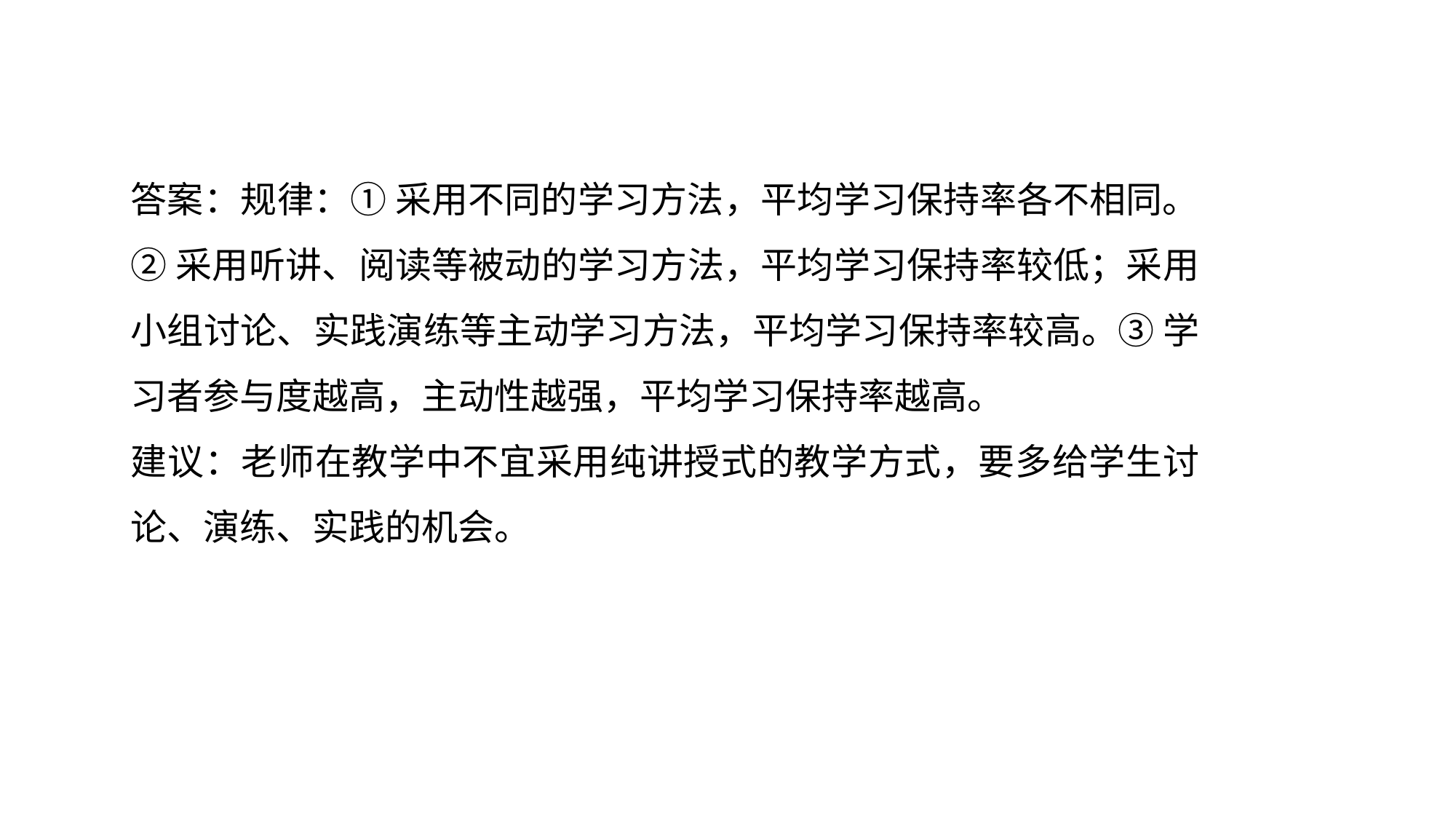

答案：规律：① 采用不同的学习方法，平均学习保持率各不相同。② 采用听讲、阅读等被动的学习方法，平均学习保持率较低；采用小组讨论、实践演练等主动学习方法，平均学习保持率较高。③ 学习者参与度越高，主动性越强，平均学习保持率越高。
建议：老师在教学中不宜采用纯讲授式的教学方式，要多给学生讨论、演练、实践的机会。